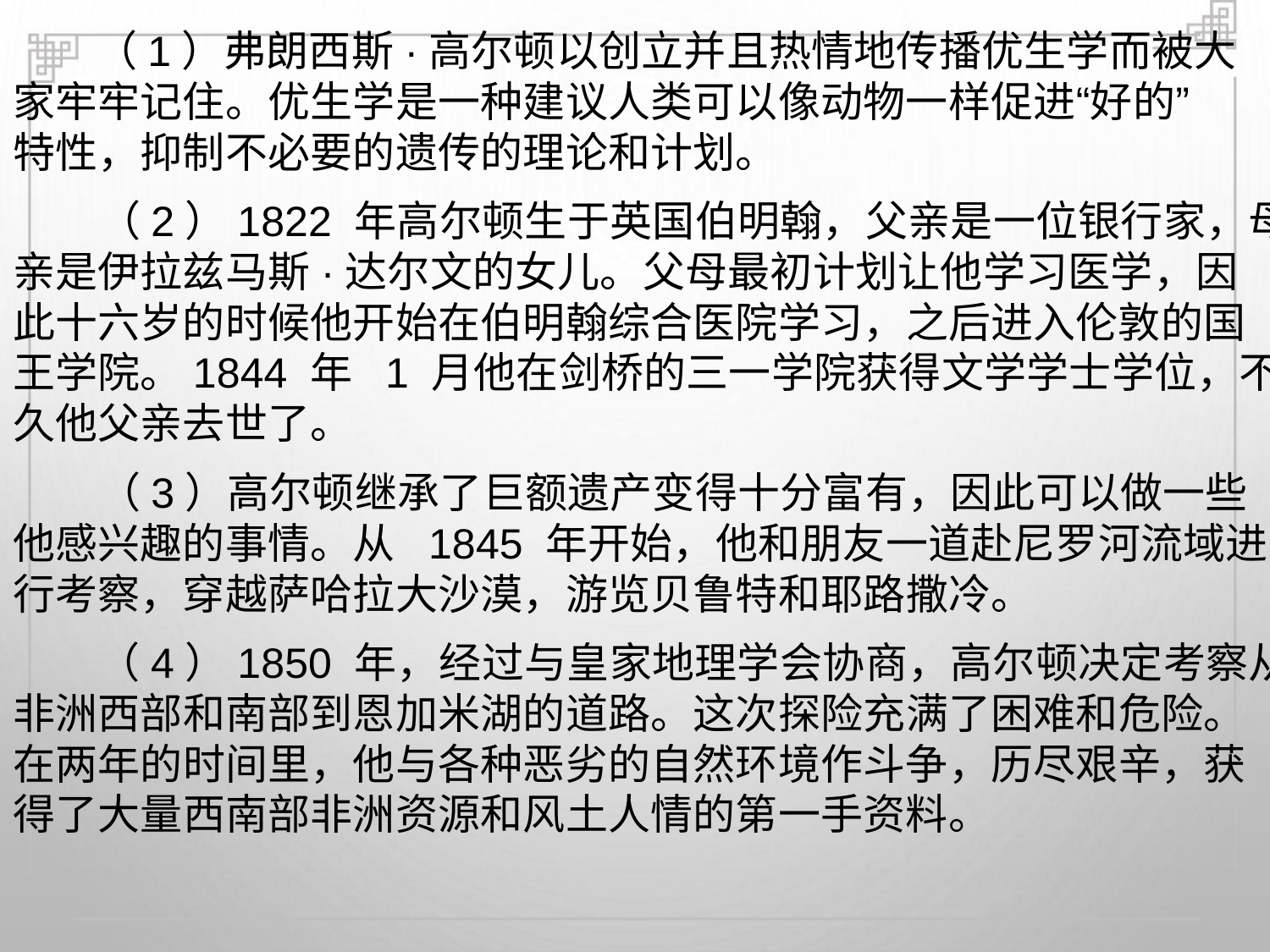

（1）弗朗西斯·高尔顿以创立并且热情地传播优生学而被大
家牢牢记住。优生学是一种建议人类可以像动物一样促进“好的”
特性，抑制不必要的遗传的理论和计划。
（2）1822 年高尔顿生于英国伯明翰，父亲是一位银行家，母
亲是伊拉兹马斯·达尔文的女儿。父母最初计划让他学习医学，因
此十六岁的时候他开始在伯明翰综合医院学习，之后进入伦敦的国
王学院。1844 年 1 月他在剑桥的三一学院获得文学学士学位，不
久他父亲去世了。
（3）高尔顿继承了巨额遗产变得十分富有，因此可以做一些
他感兴趣的事情。从 1845 年开始，他和朋友一道赴尼罗河流域进
行考察，穿越萨哈拉大沙漠，游览贝鲁特和耶路撒冷。
（4）1850 年，经过与皇家地理学会协商，高尔顿决定考察从
非洲西部和南部到恩加米湖的道路。这次探险充满了困难和危险。
在两年的时间里，他与各种恶劣的自然环境作斗争，历尽艰辛，获
得了大量西南部非洲资源和风土人情的第一手资料。